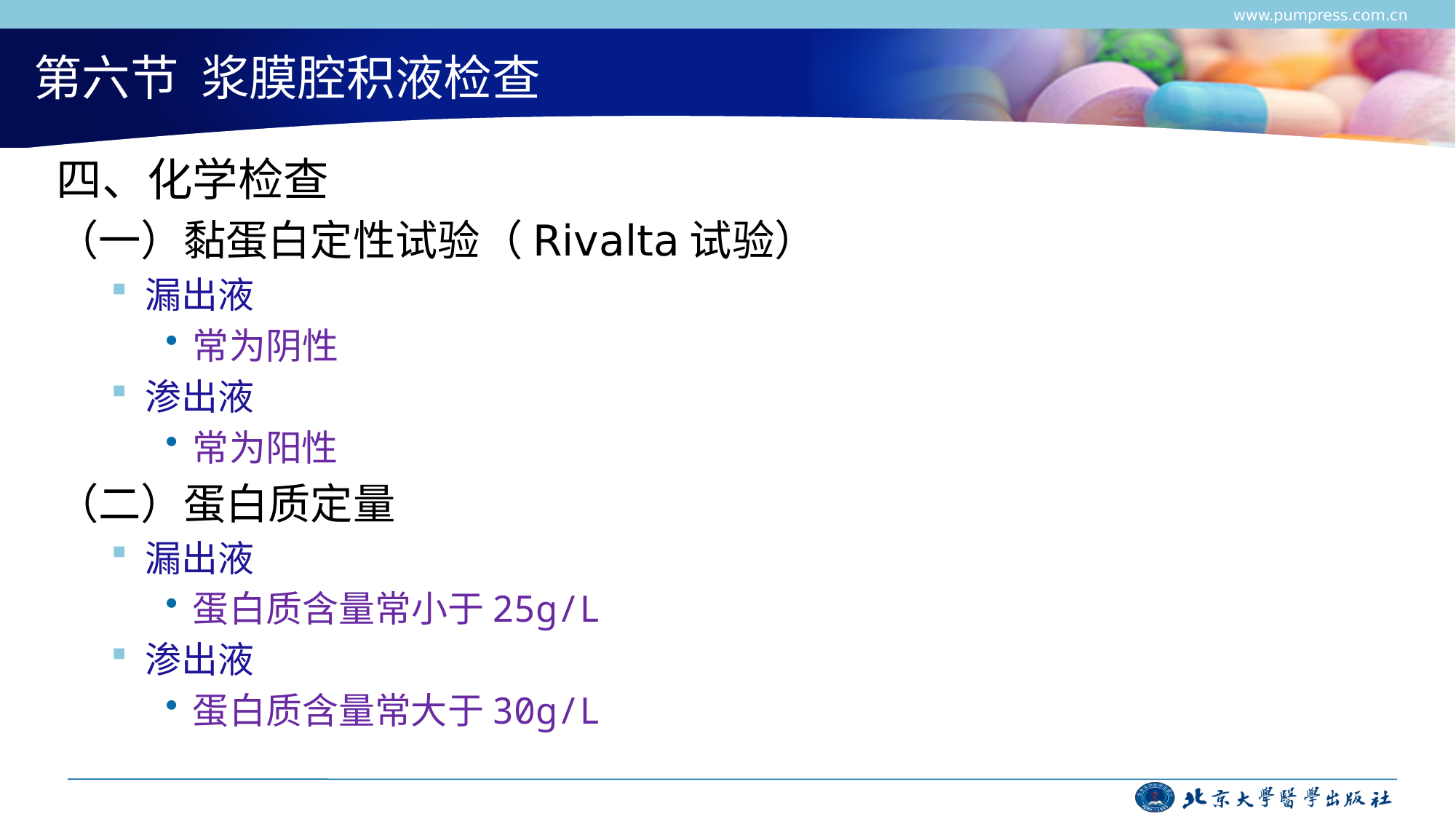

www.pumpress.com.cn
# 第六节  浆膜腔积液检查
四、化学检查
（一）黏蛋白定性试验（Rivalta试验）
漏出液
常为阴性
渗出液
常为阳性
（二）蛋白质定量
漏出液
蛋白质含量常小于25g/L
渗出液
蛋白质含量常大于30g/L